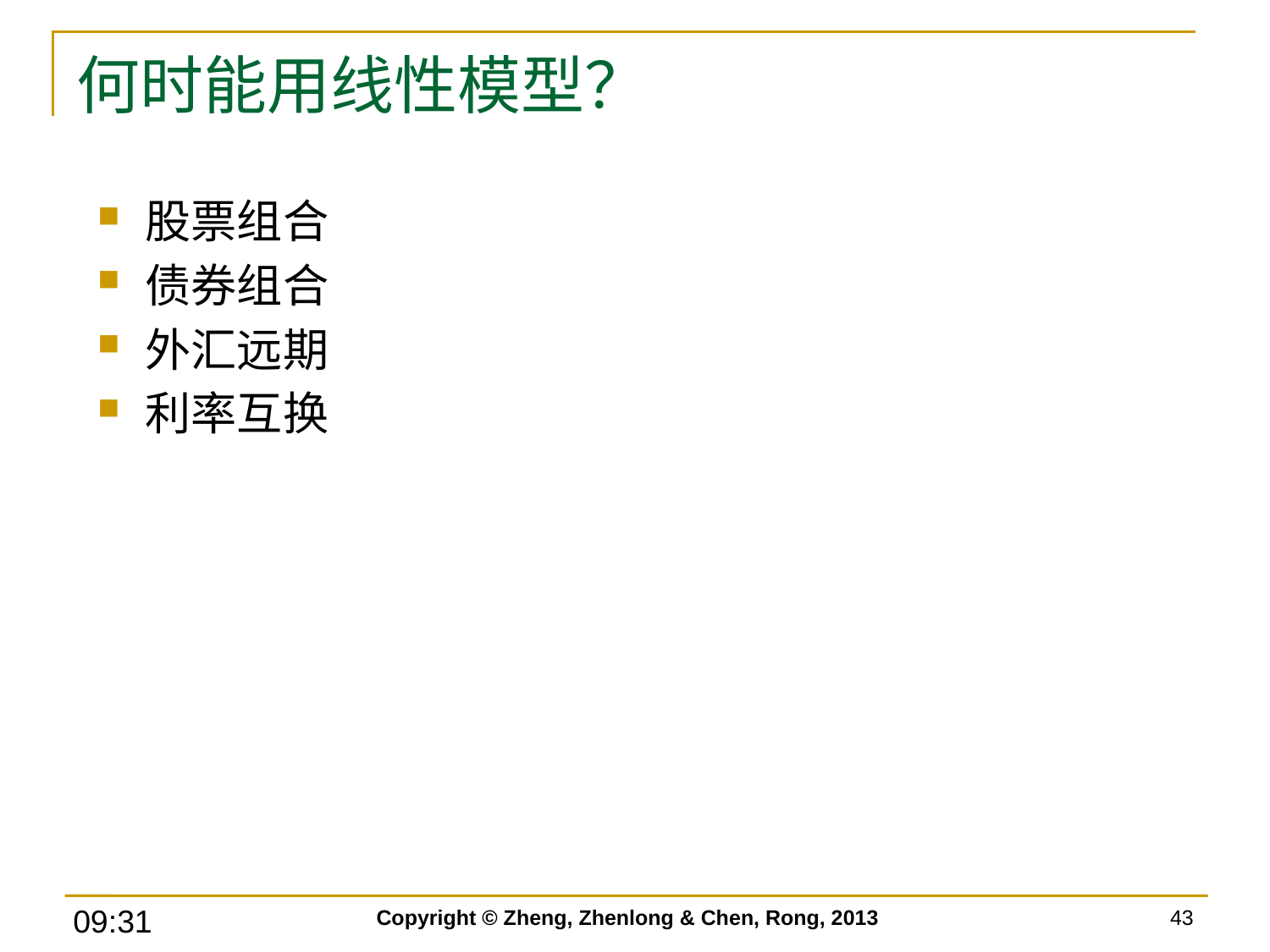

# 何时能用线性模型？
股票组合
债券组合
外汇远期
利率互换
Copyright © Zheng, Zhenlong & Chen, Rong, 2013
43